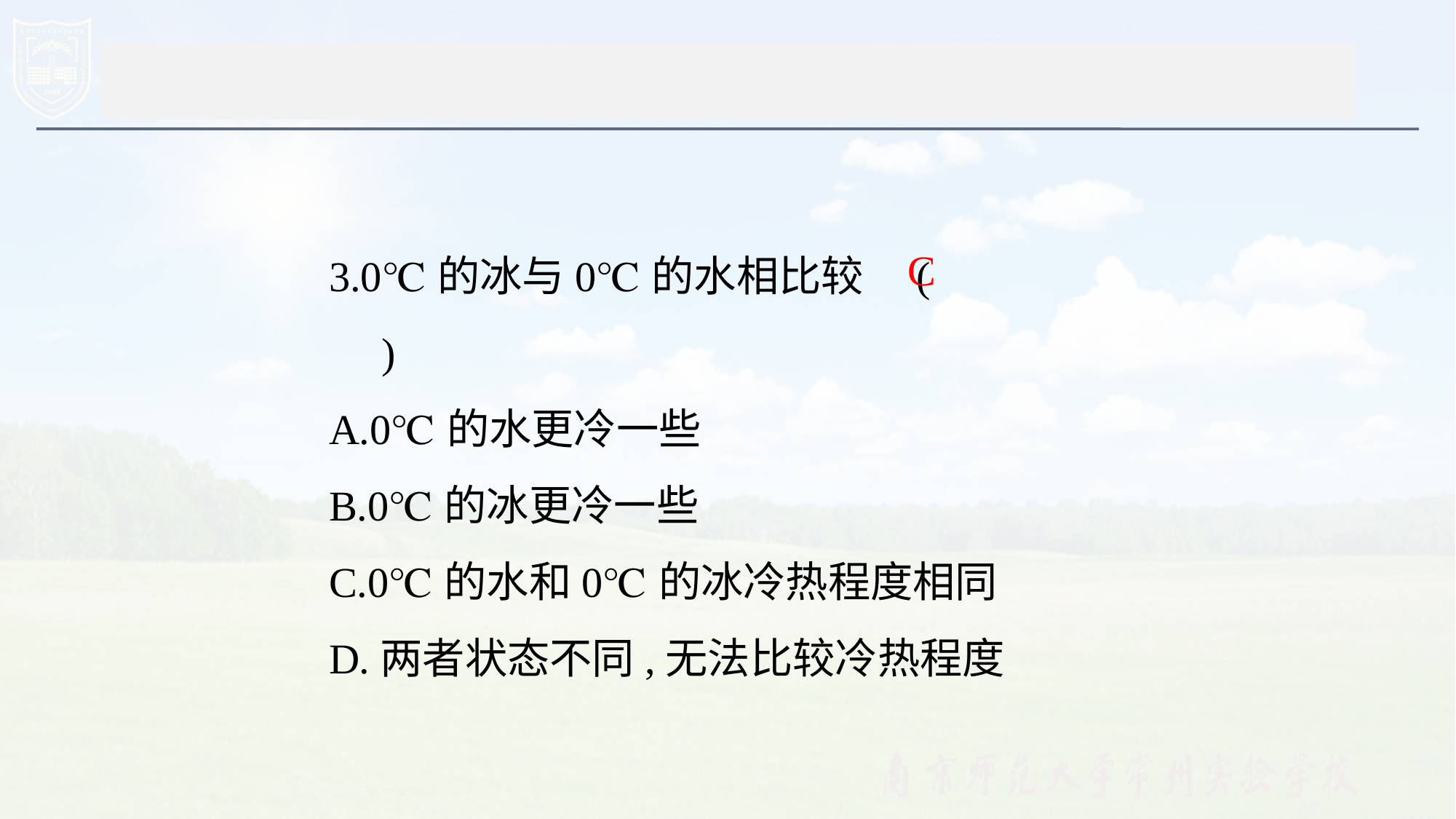

#

3.0℃的冰与0℃的水相比较　(　　)
A.0℃的水更冷一些
B.0℃的冰更冷一些
C.0℃的水和0℃的冰冷热程度相同
D.两者状态不同,无法比较冷热程度
C